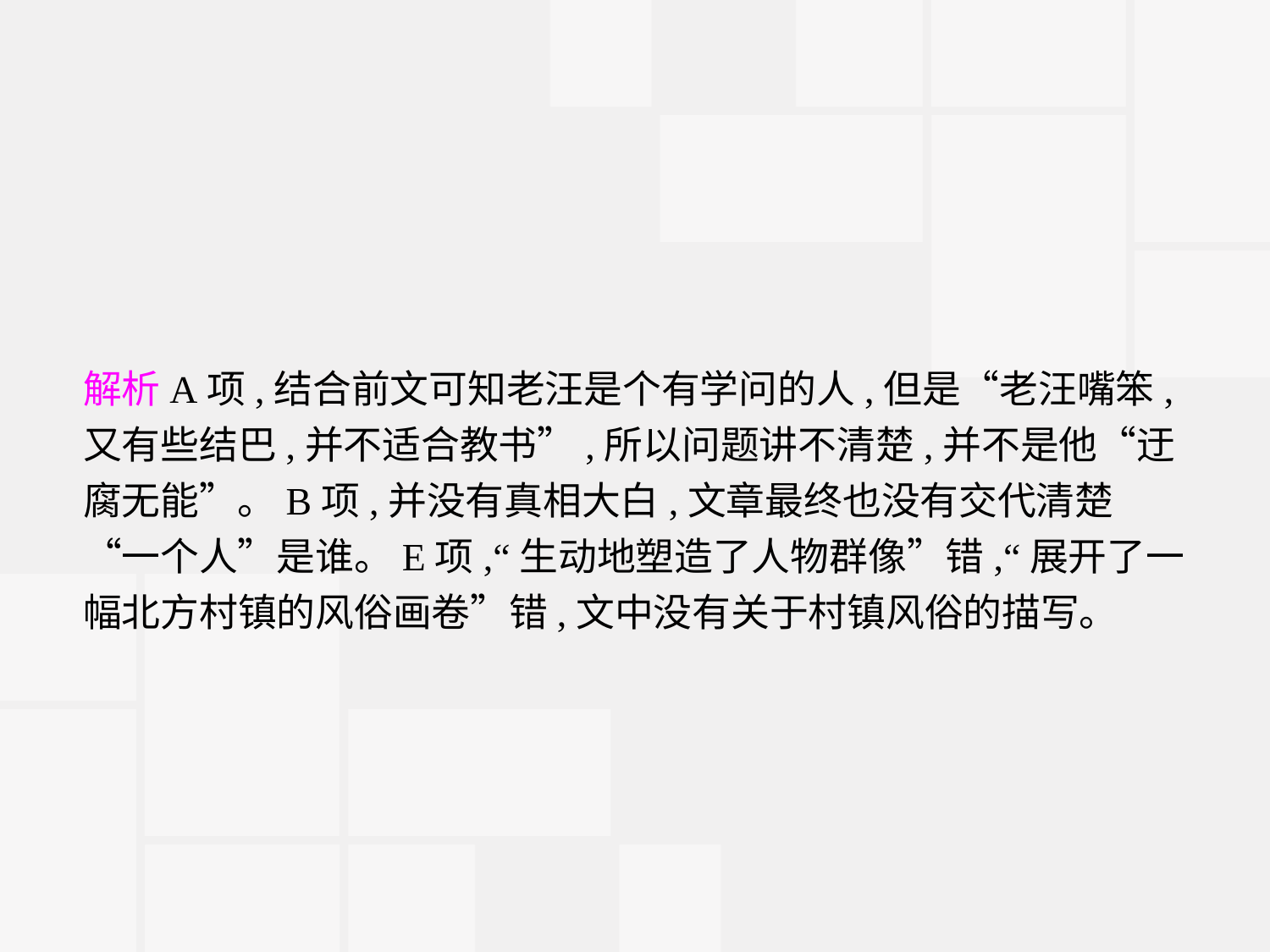

解析A项,结合前文可知老汪是个有学问的人,但是“老汪嘴笨,又有些结巴,并不适合教书”,所以问题讲不清楚,并不是他“迂腐无能”。B项,并没有真相大白,文章最终也没有交代清楚“一个人”是谁。E项,“生动地塑造了人物群像”错,“展开了一幅北方村镇的风俗画卷”错,文中没有关于村镇风俗的描写。